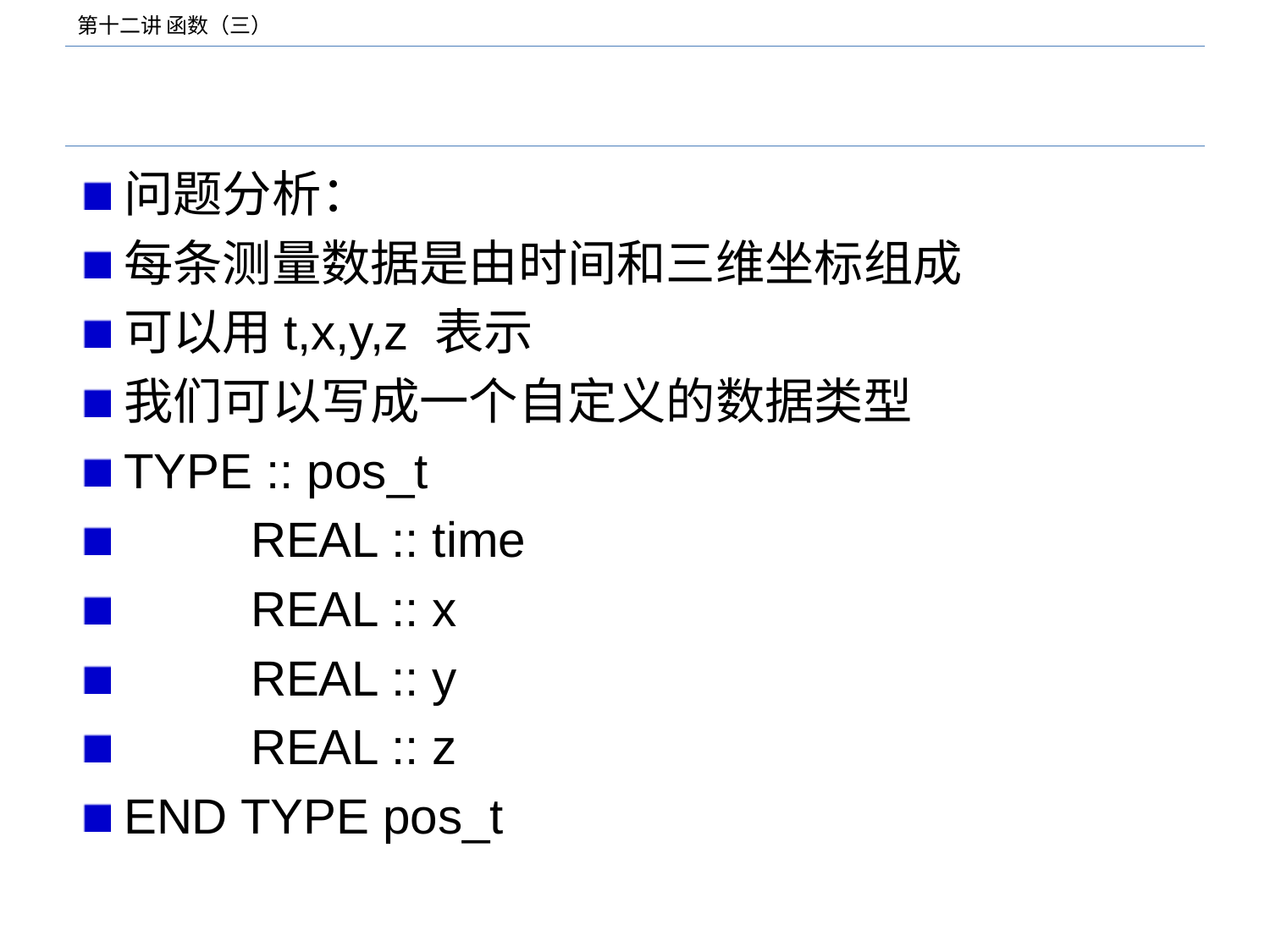

#
问题分析：
每条测量数据是由时间和三维坐标组成
可以用t,x,y,z 表示
我们可以写成一个自定义的数据类型
TYPE :: pos_t
	REAL :: time
	REAL :: x
	REAL :: y
	REAL :: z
END TYPE pos_t